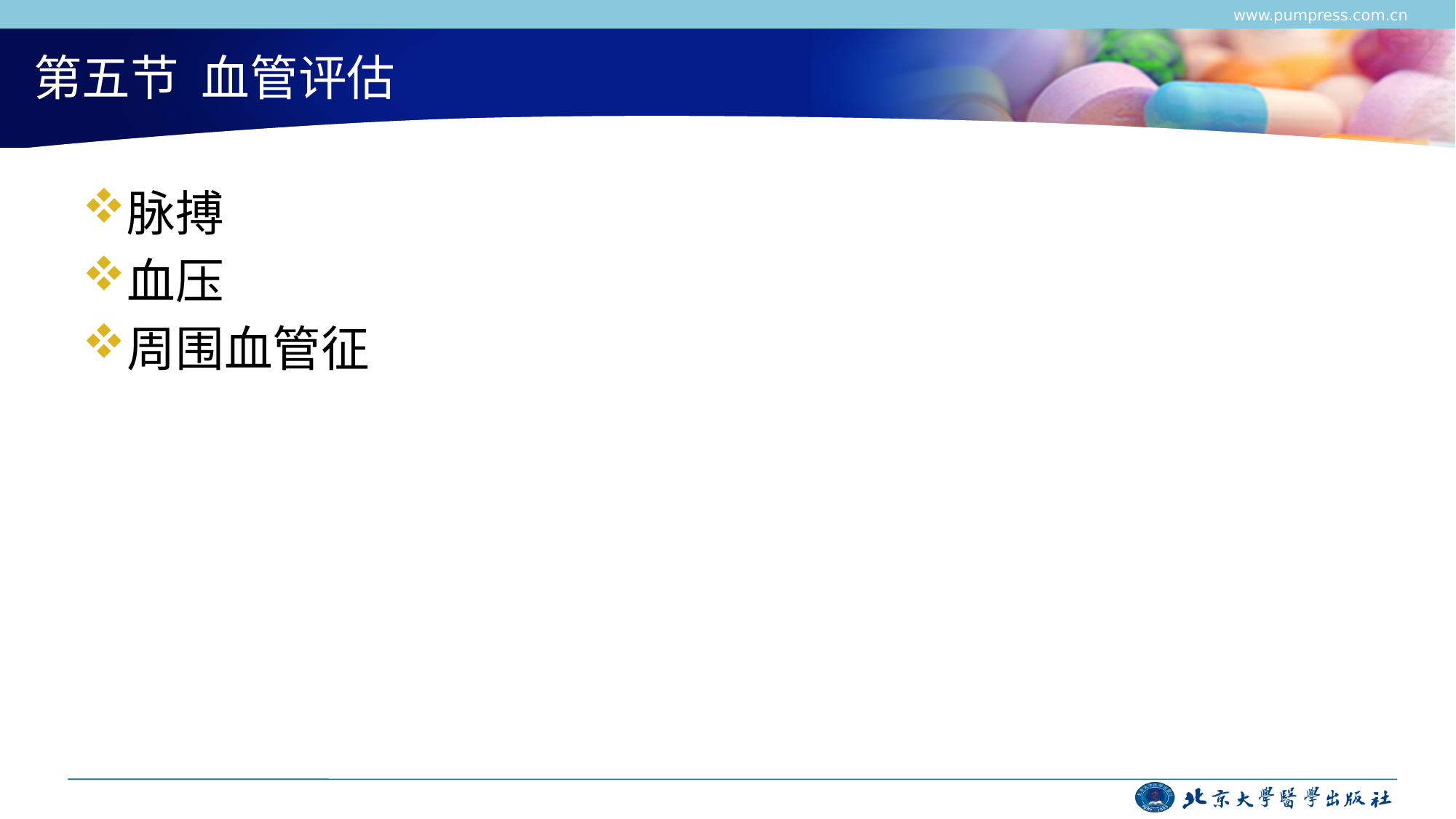

www.pumpress.com.cn
# 第五节  血管评估
脉搏
血压
周围血管征